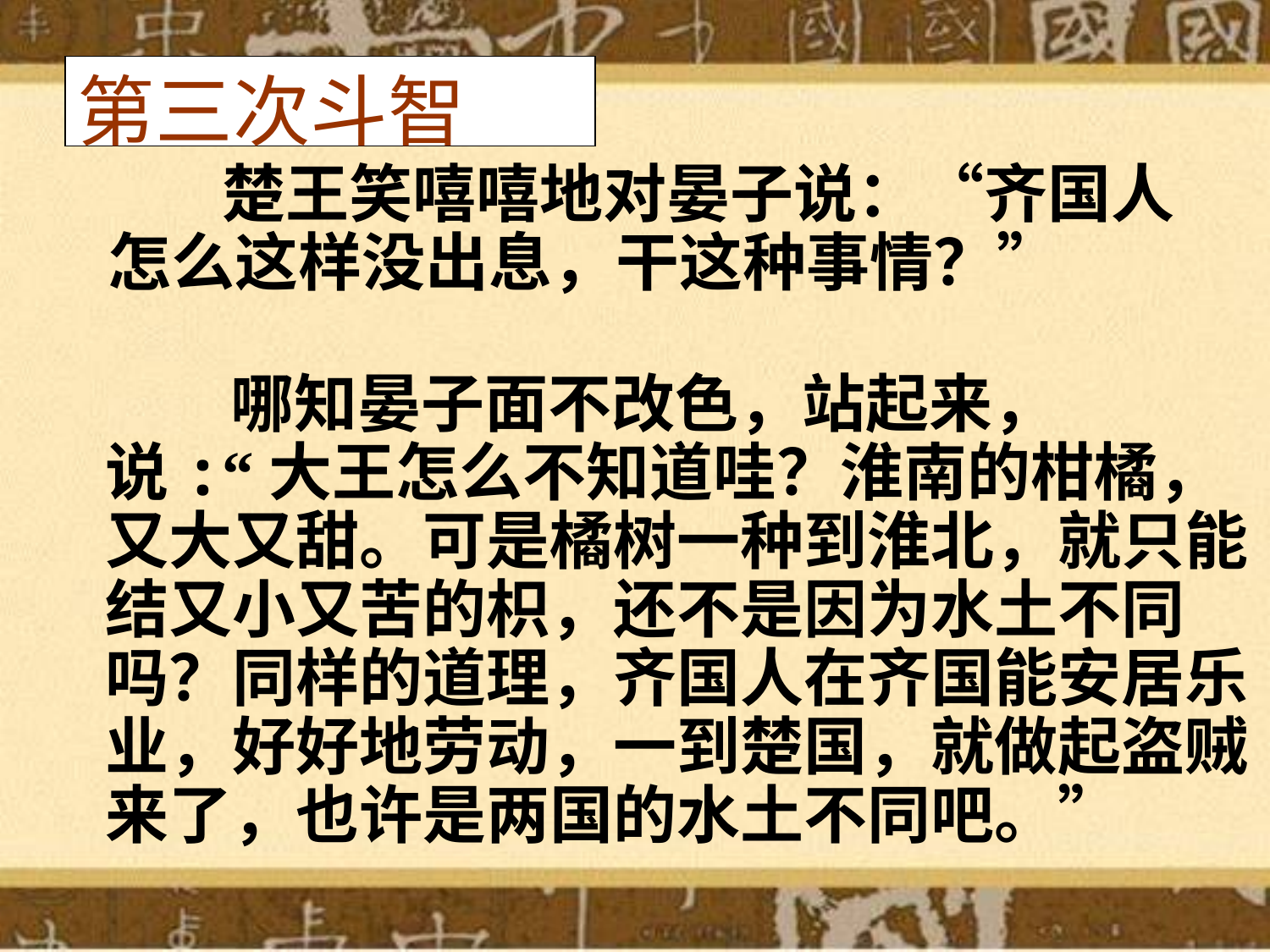

第三次斗智
       楚王笑嘻嘻地对晏子说：“齐国人怎么这样没出息，干这种事情？”
           哪知晏子面不改色，站起来，说:“大王怎么不知道哇？淮南的柑橘，又大又甜。可是橘树一种到淮北，就只能结又小又苦的枳，还不是因为水土不同吗？同样的道理，齐国人在齐国能安居乐业，好好地劳动，一到楚国，就做起盗贼来了，也许是两国的水土不同吧。”